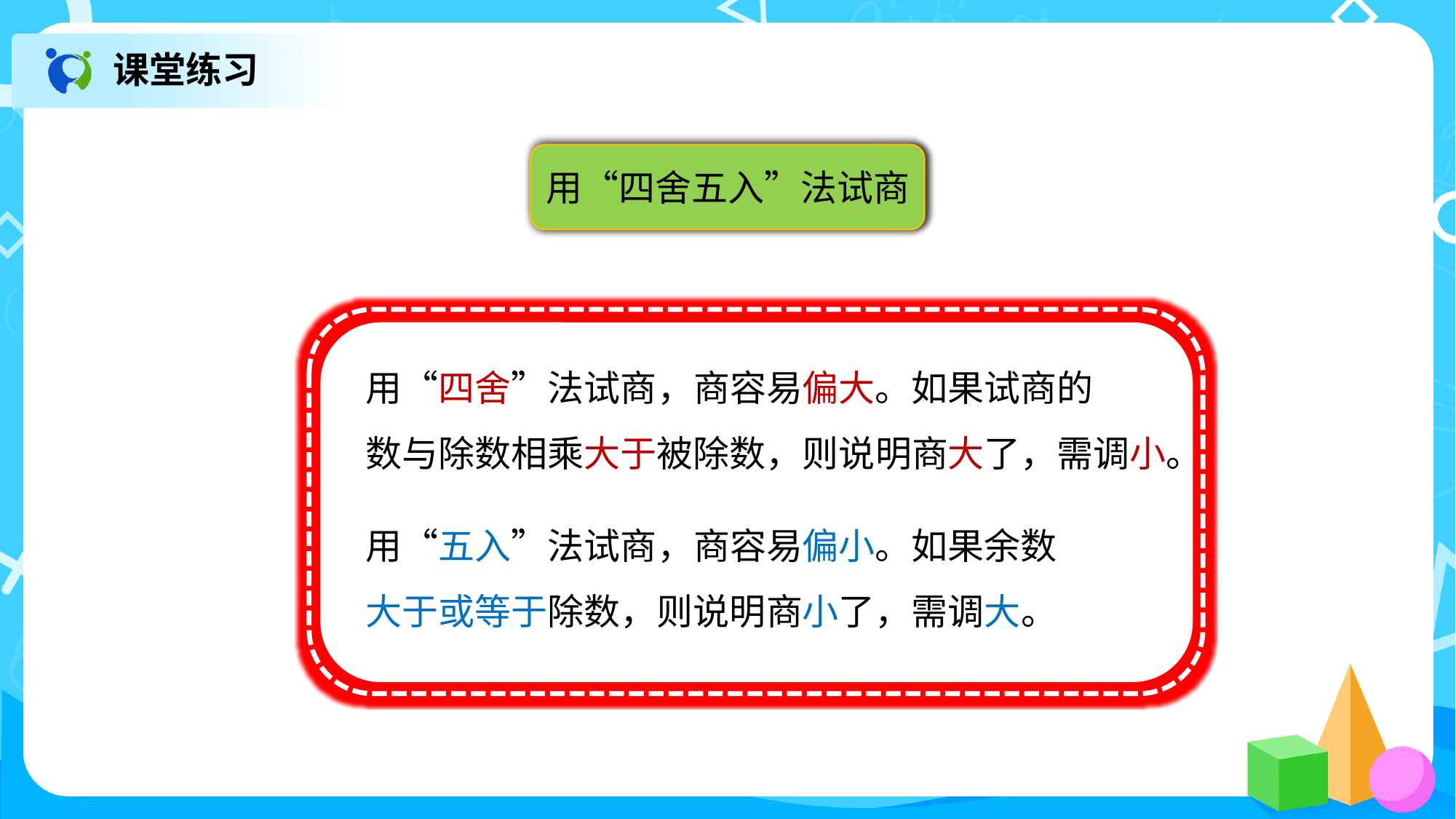

课堂练习

用“四舍五入”法试商

用“四舍”法试商，商容易偏大。如果试商的
数与除数相乘大于被除数，则说明商大了，需调小。
用“五入”法试商，商容易偏小。如果余数
大于或等于除数，则说明商小了，需调大。